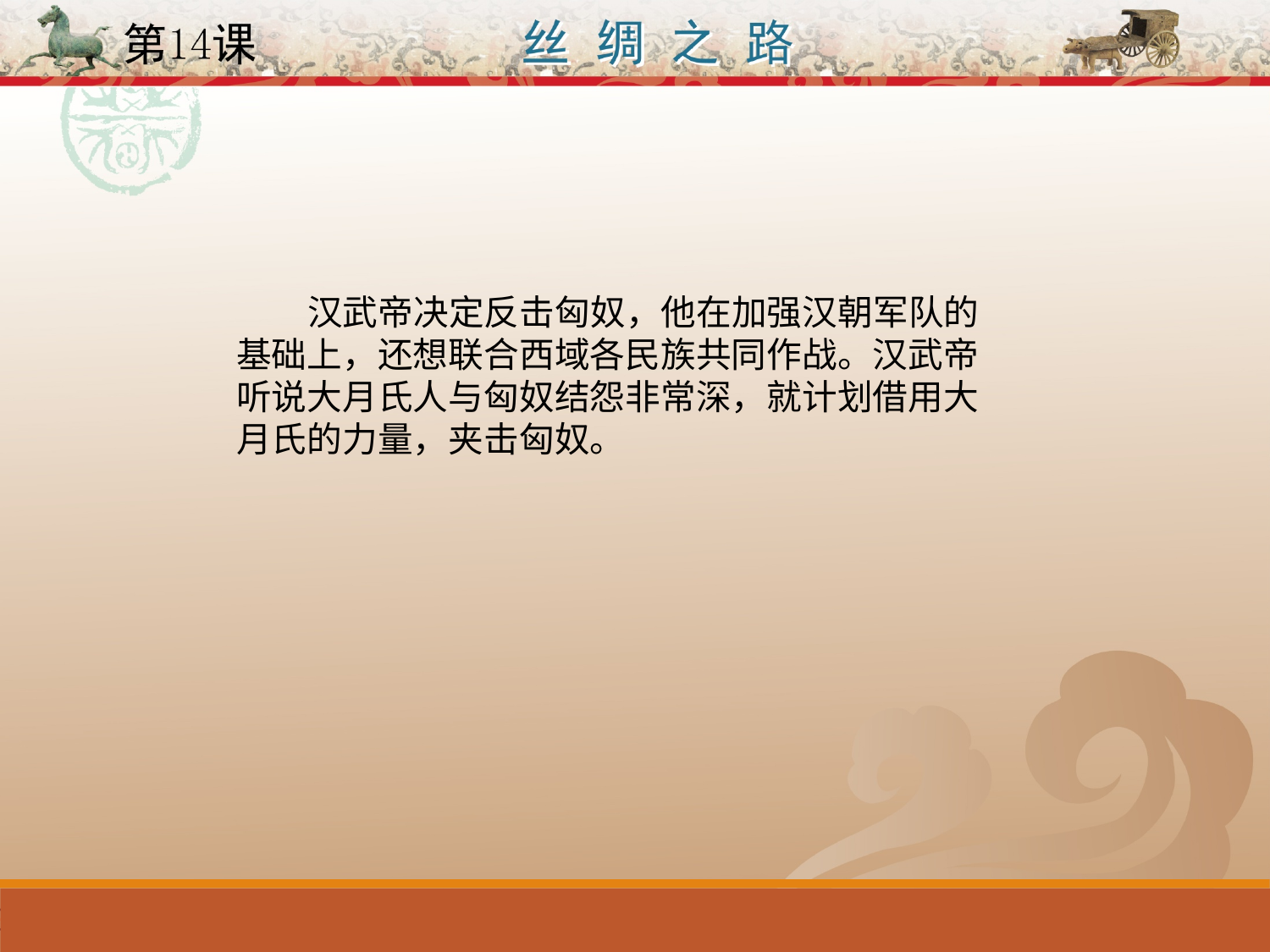

汉武帝决定反击匈奴，他在加强汉朝军队的基础上，还想联合西域各民族共同作战。汉武帝听说大月氏人与匈奴结怨非常深，就计划借用大月氏的力量，夹击匈奴。